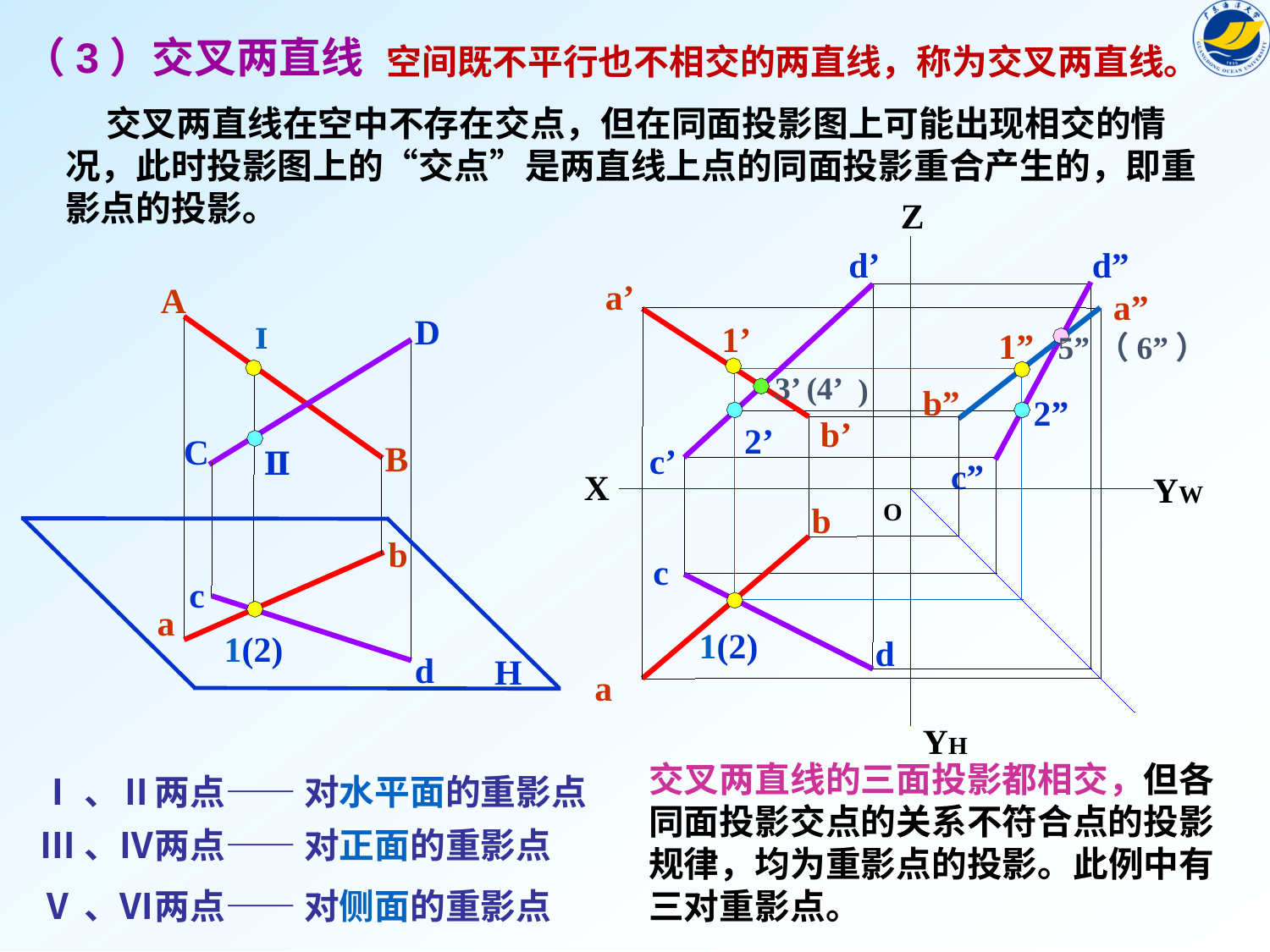

（3）交叉两直线
空间既不平行也不相交的两直线，称为交叉两直线。
    交叉两直线在空中不存在交点，但在同面投影图上可能出现相交的情况，此时投影图上的“交点”是两直线上点的同面投影重合产生的，即重影点的投影。
Z

X
YW

O
YH

d’
d”

c’
c”

c

d

a’
a”

b”
b’

b

a

A

B

b

a
D

C

c

d

1’
1”
Ⅰ

5”（6”）

3’
(4’
)

2”

2’

Ⅱ

H

1(2)
1(2)
交叉两直线的三面投影都相交，但各
同面投影交点的关系不符合点的投影
规律，均为重影点的投影。此例中有
三对重影点。
Ⅰ、Ⅱ两点—— 对水平面的重影点
Ⅲ、Ⅳ两点—— 对正面的重影点
Ⅴ、Ⅵ两点—— 对侧面的重影点